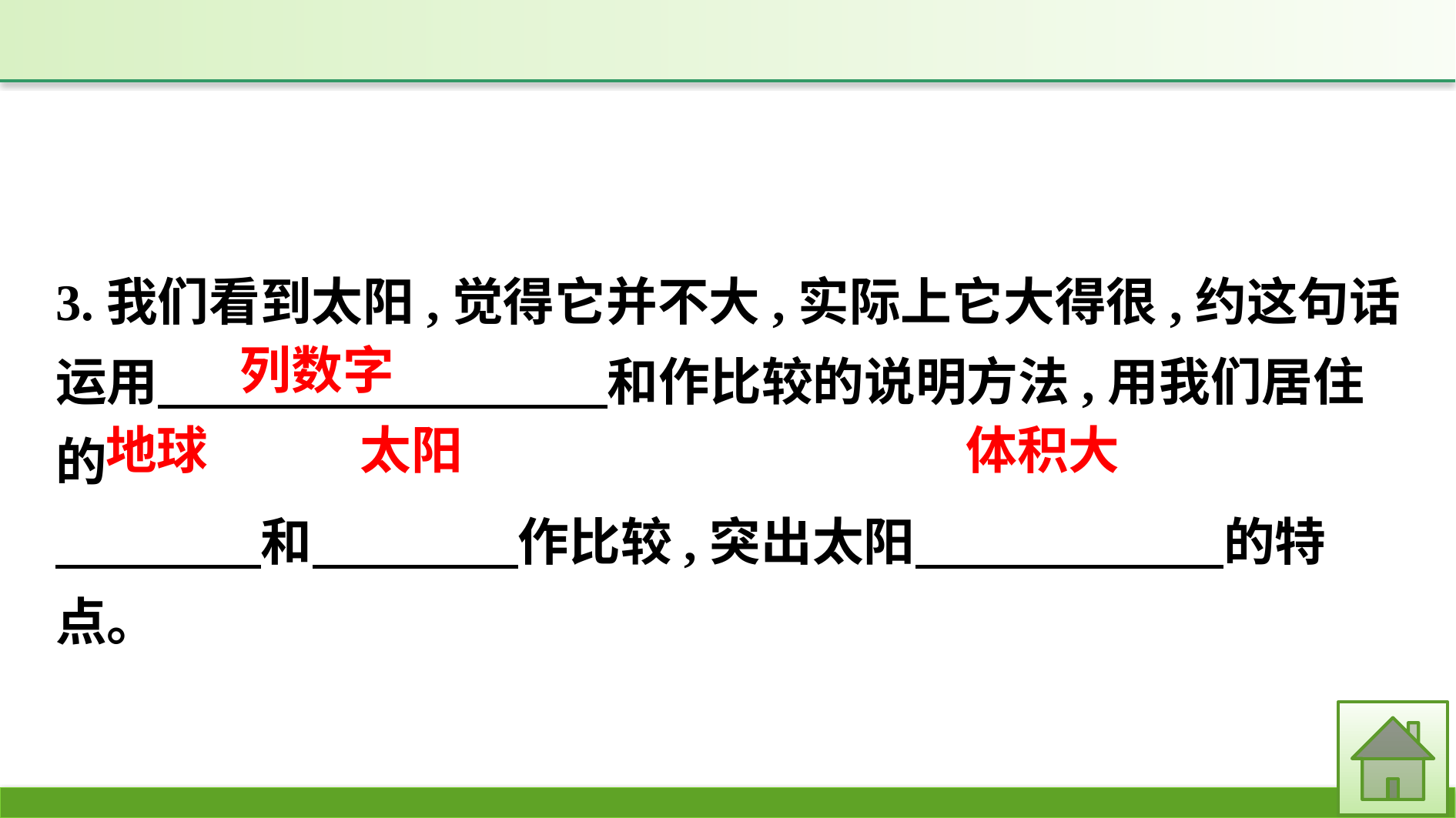

3.我们看到太阳,觉得它并不大,实际上它大得很,约这句话运用　　　　　            　和作比较的说明方法,用我们居住的
　　　　和　　　　作比较,突出太阳　　　　　　的特点。
列数字
地球
太阳
体积大